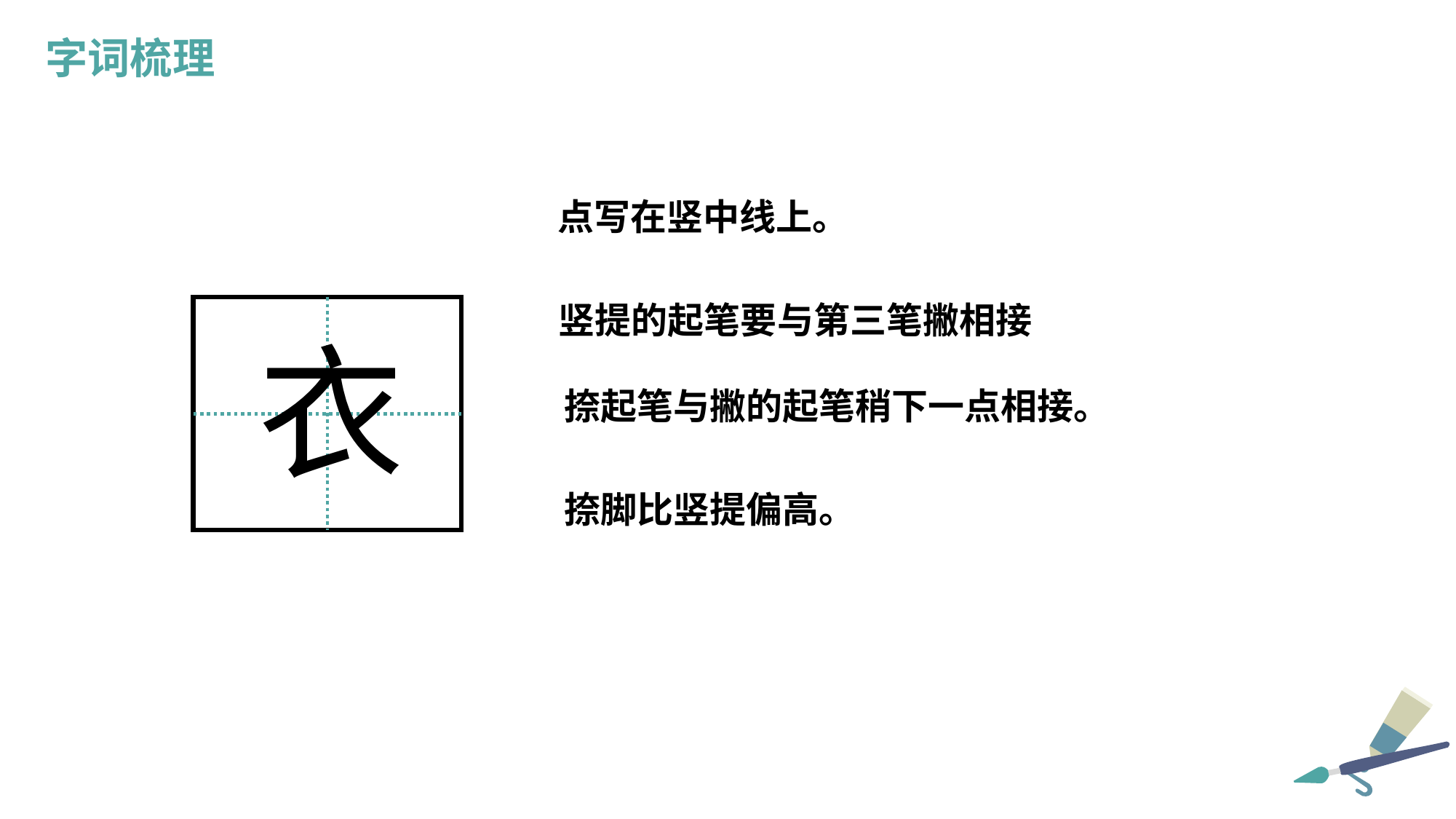

字词梳理
点写在竖中线上。
竖提的起笔要与第三笔撇相接

衣
捺起笔与撇的起笔稍下一点相接。
捺脚比竖提偏高。